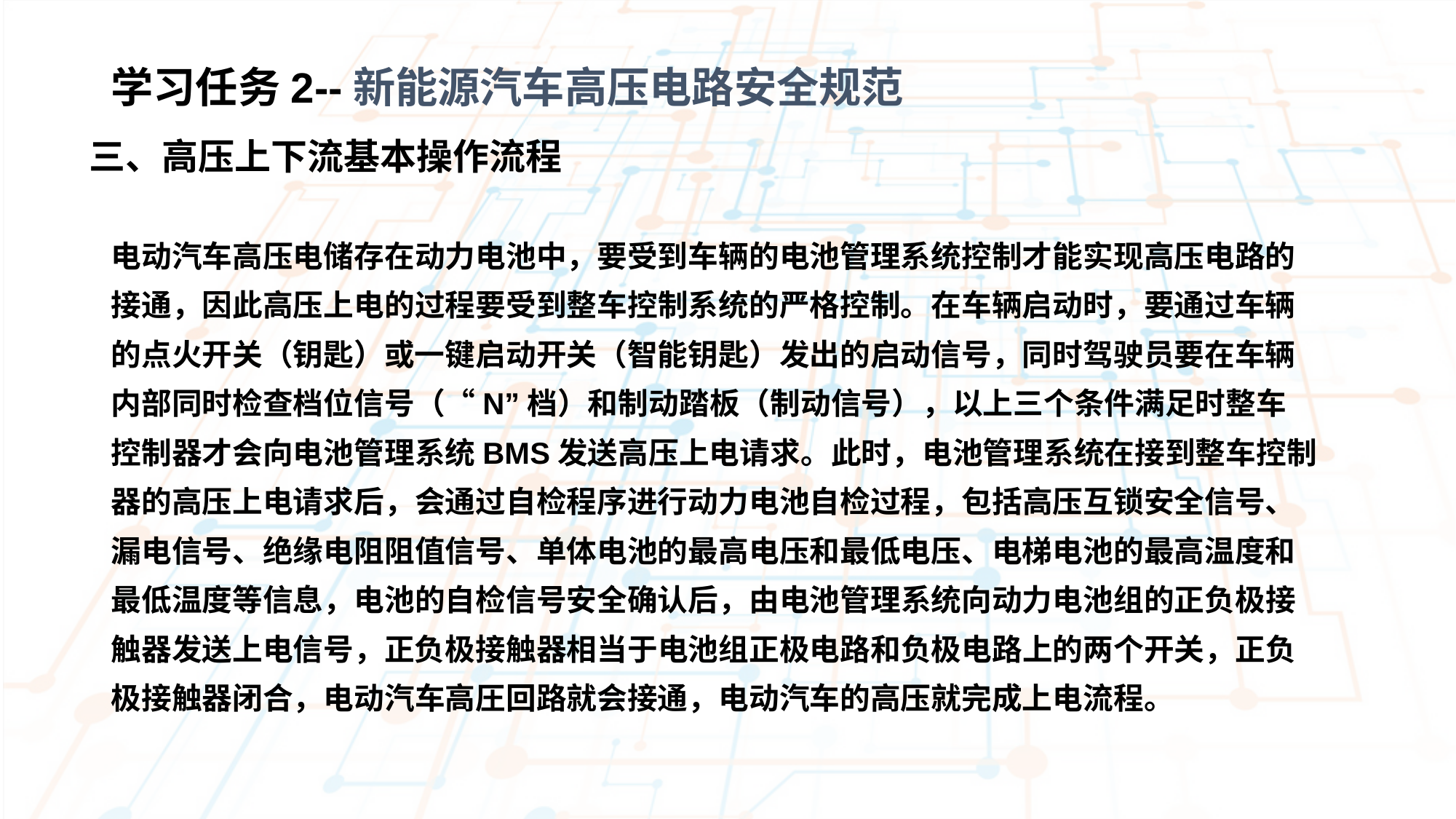

学习任务2--新能源汽车高压电路安全规范
三、高压上下流基本操作流程

电动汽车高压电储存在动力电池中，要受到车辆的电池管理系统控制才能实现高压电路的接通，因此高压上电的过程要受到整车控制系统的严格控制。在车辆启动时，要通过车辆的点火开关（钥匙）或一键启动开关（智能钥匙）发出的启动信号，同时驾驶员要在车辆内部同时检查档位信号（“N”档）和制动踏板（制动信号），以上三个条件满足时整车控制器才会向电池管理系统BMS发送高压上电请求。此时，电池管理系统在接到整车控制器的高压上电请求后，会通过自检程序进行动力电池自检过程，包括高压互锁安全信号、漏电信号、绝缘电阻阻值信号、单体电池的最高电压和最低电压、电梯电池的最高温度和最低温度等信息，电池的自检信号安全确认后，由电池管理系统向动力电池组的正负极接触器发送上电信号，正负极接触器相当于电池组正极电路和负极电路上的两个开关，正负极接触器闭合，电动汽车高圧回路就会接通，电动汽车的高压就完成上电流程。